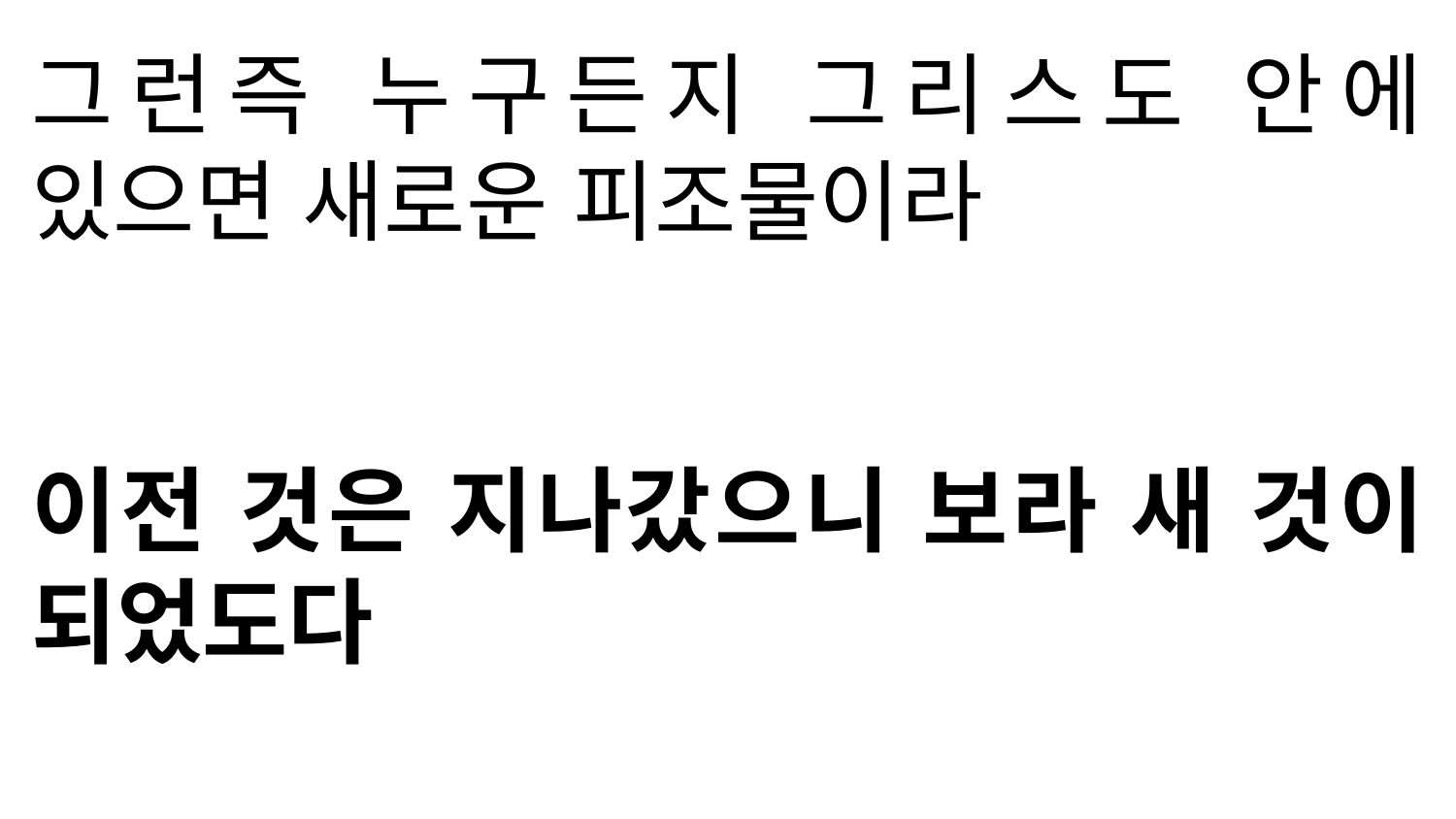

그런즉 누구든지 그리스도 안에 있으면 새로운 피조물이라
이전 것은 지나갔으니 보라 새 것이 되었도다